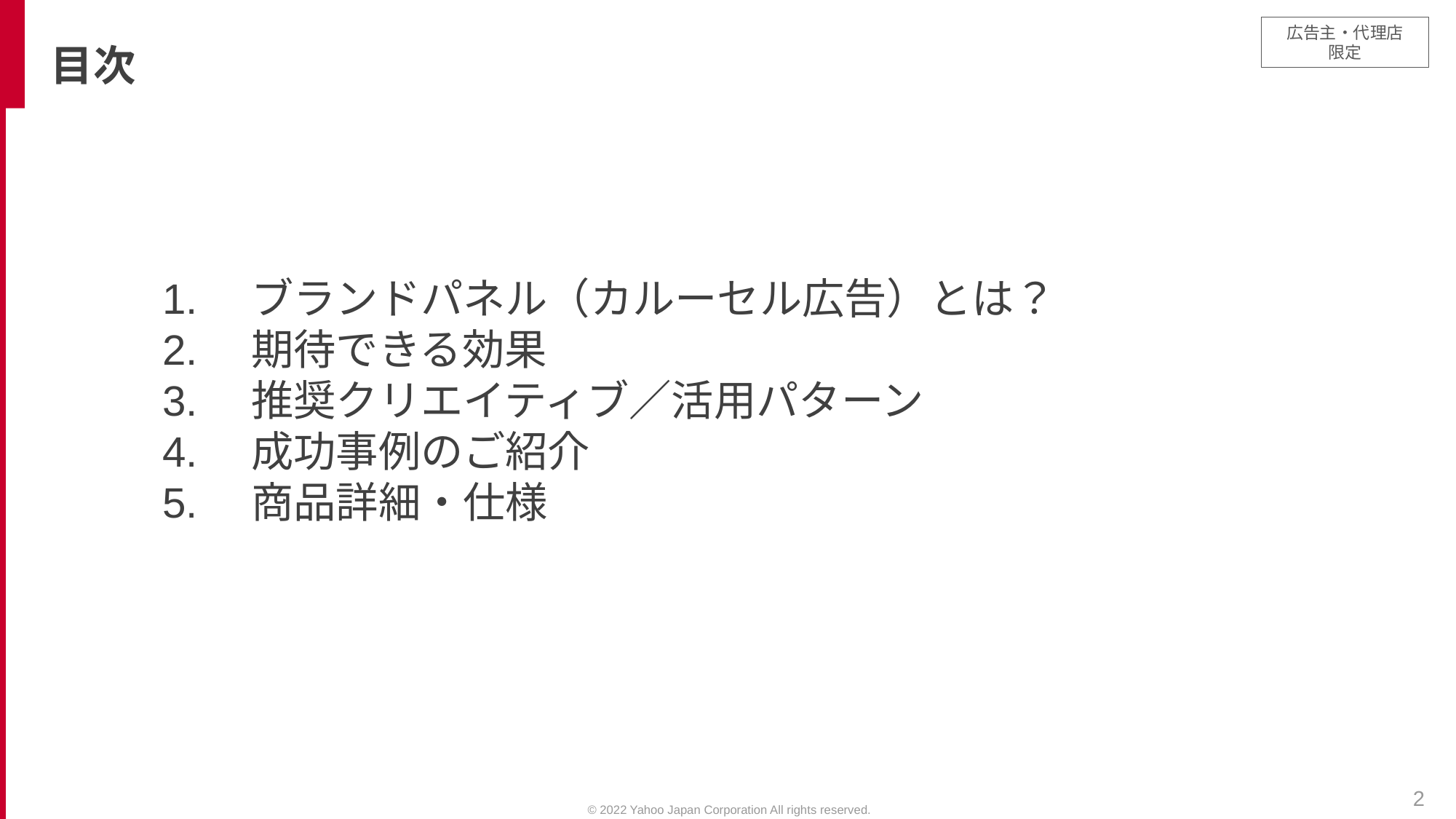

目次
ブランドパネル（カルーセル広告）とは？
期待できる効果
推奨クリエイティブ／活用パターン
成功事例のご紹介
商品詳細・仕様
2